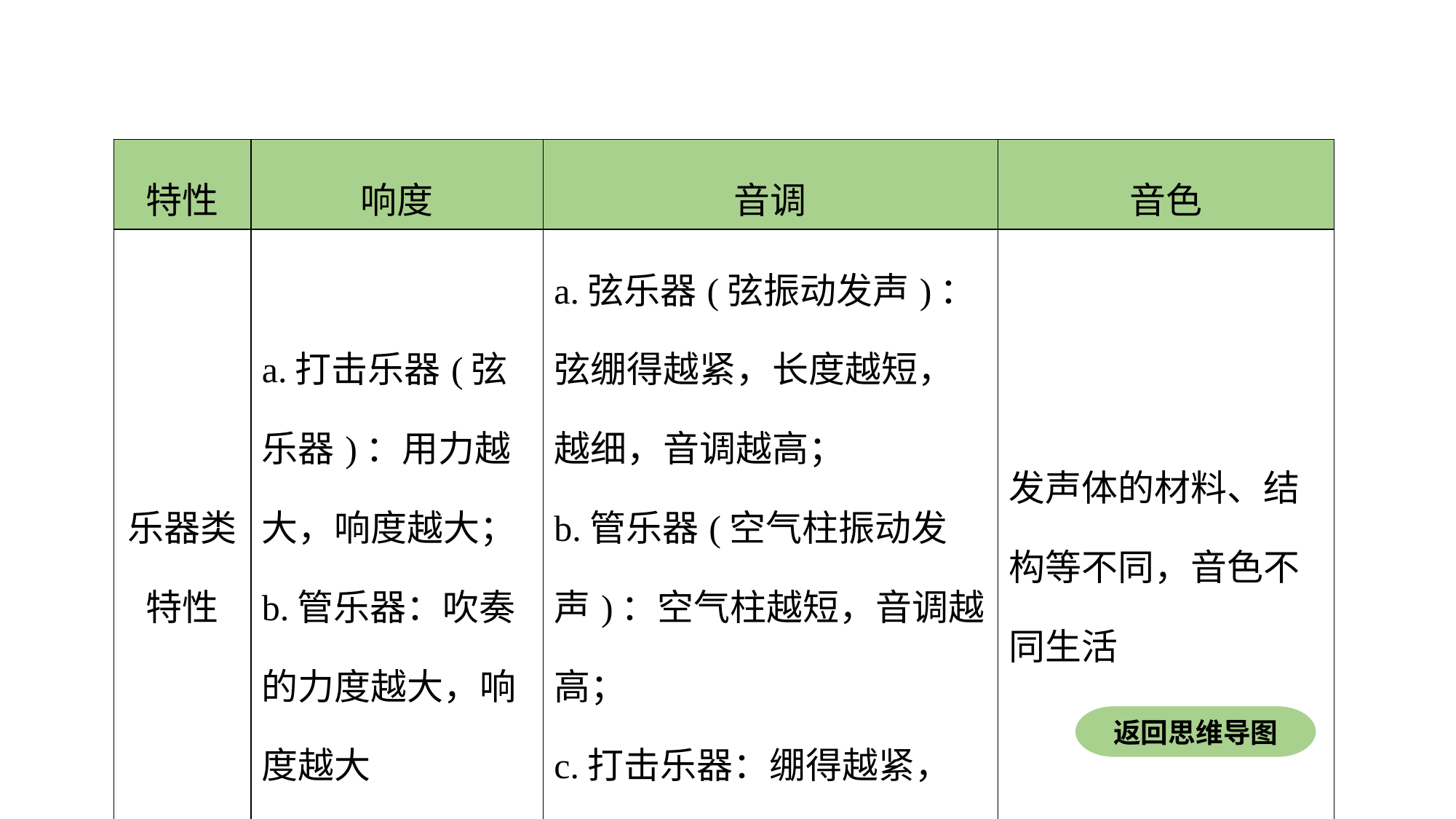

| 特性 | 响度 | 音调 | 音色 |
| --- | --- | --- | --- |
| 乐器类特性 | a.打击乐器(弦乐器)：用力越大，响度越大； b.管乐器：吹奏的力度越大，响度越大 | a.弦乐器(弦振动发声)：弦绷得越紧，长度越短，越细，音调越高； b.管乐器(空气柱振动发声)：空气柱越短，音调越高； c.打击乐器：绷得越紧，音调越高 | 发声体的材料、结构等不同，音色不同生活 |
返回思维导图